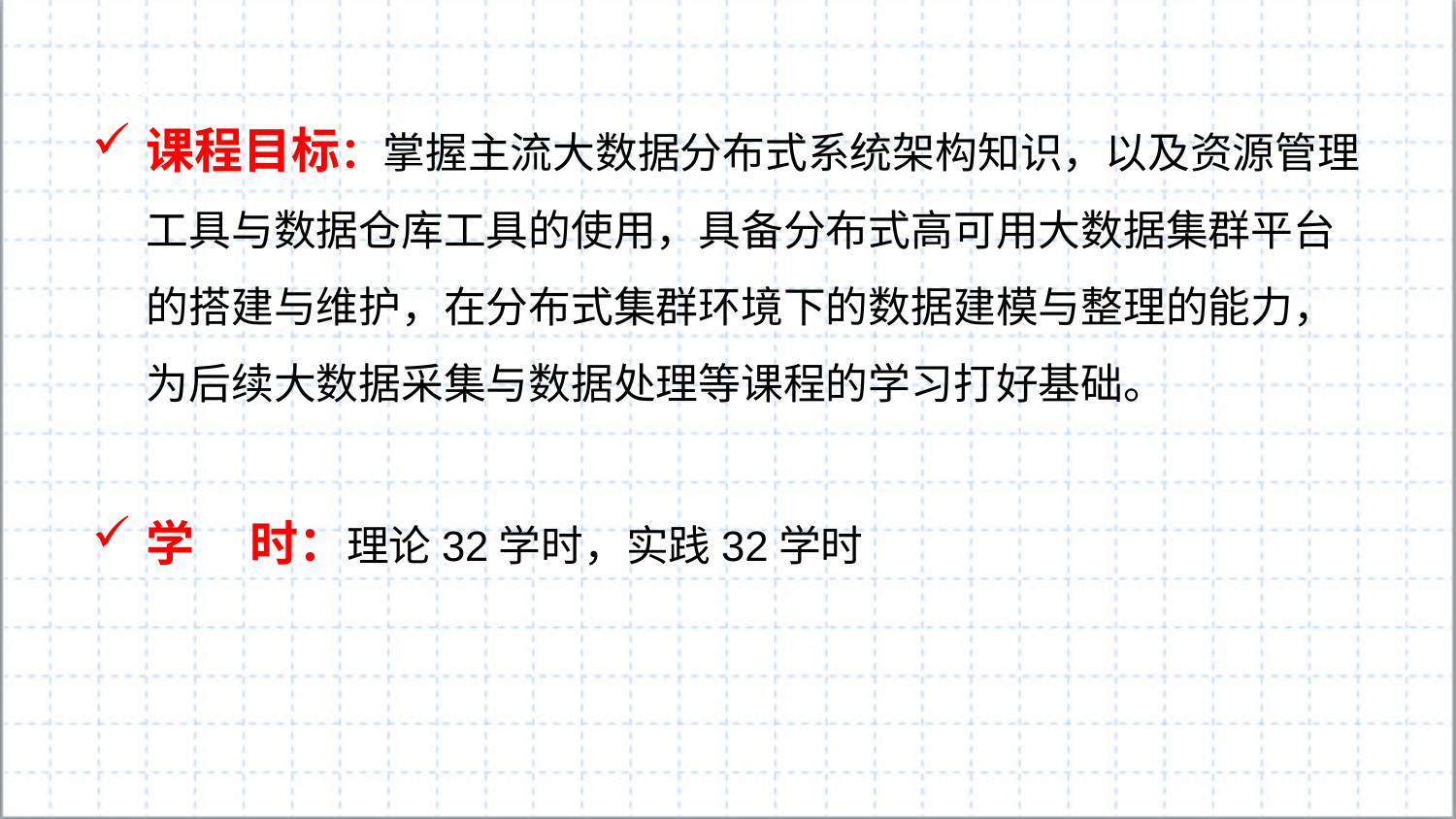

课程目标：掌握主流大数据分布式系统架构知识，以及资源管理工具与数据仓库工具的使用，具备分布式高可用大数据集群平台的搭建与维护，在分布式集群环境下的数据建模与整理的能力，为后续大数据采集与数据处理等课程的学习打好基础。

学     时：理论32学时，实践32学时